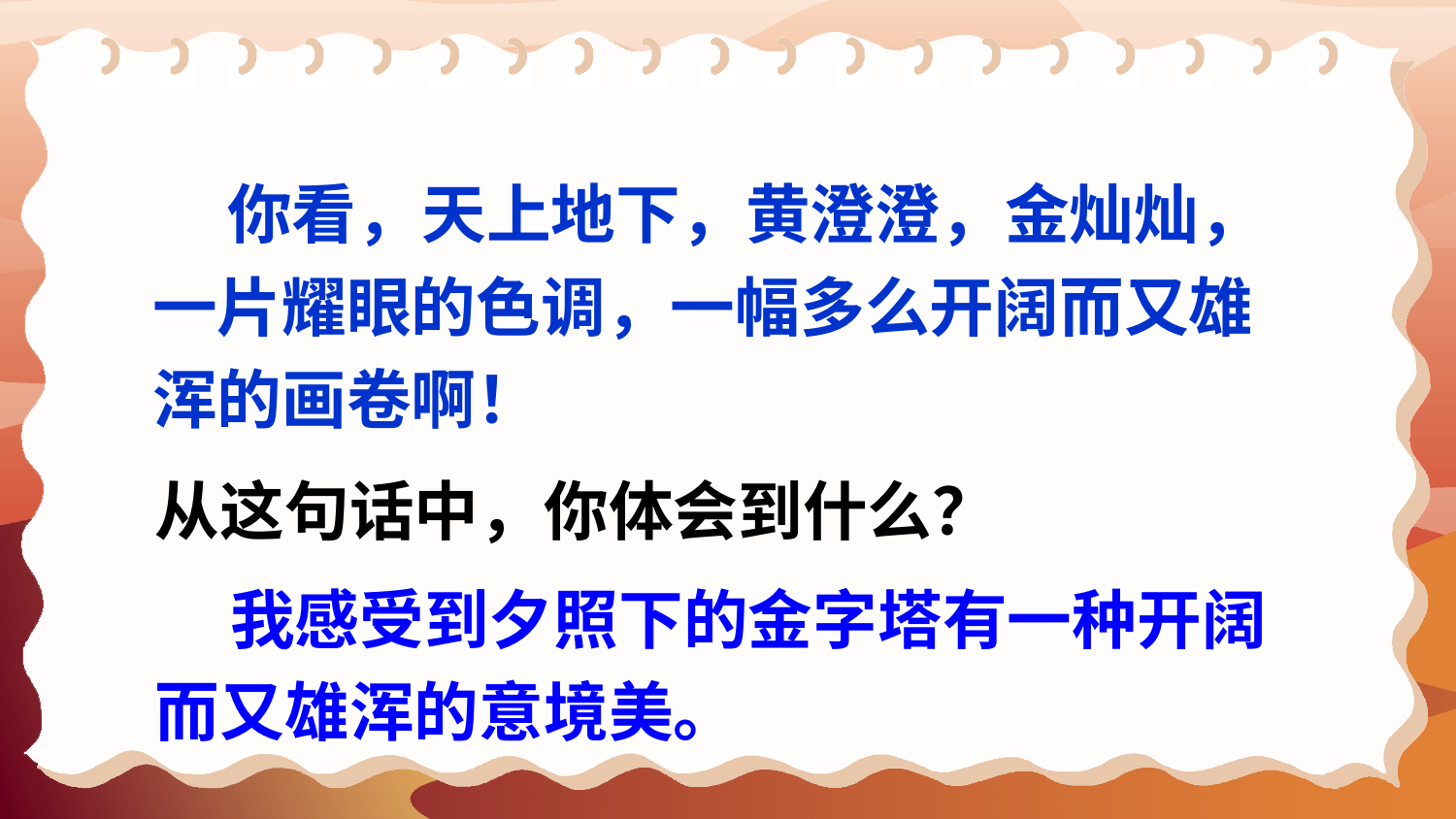

你看，天上地下，黄澄澄，金灿灿，一片耀眼的色调，一幅多么开阔而又雄浑的画卷啊！
从这句话中，你体会到什么？
    我感受到夕照下的金字塔有一种开阔而又雄浑的意境美。